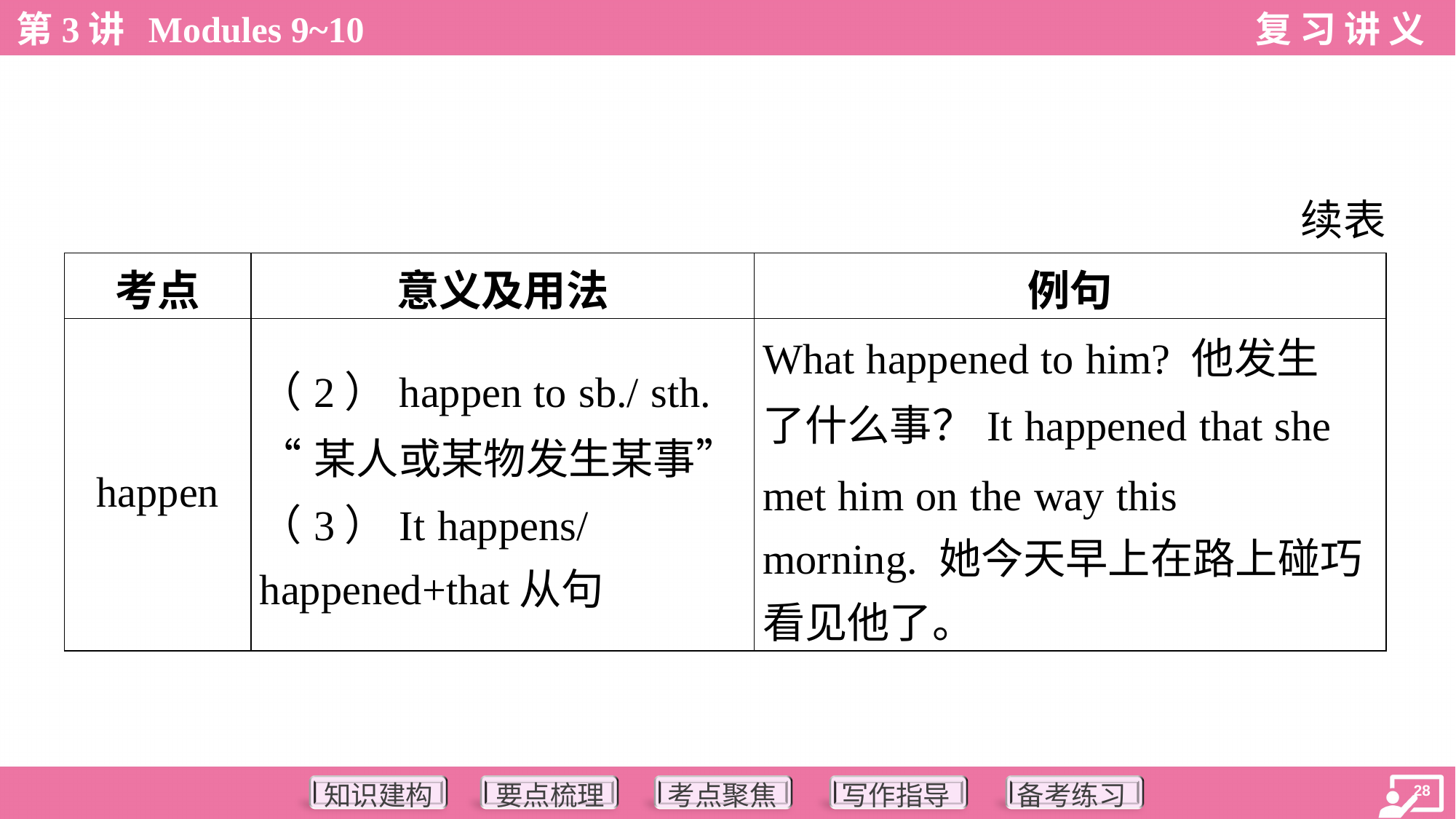

续表
| 考点 | 意义及用法 | 例句 |
| --- | --- | --- |
| happen | （2）happen to sb./ sth. “某人或某物发生某事” （3）It happens/ happened+that从句 | What happened to him? 他发生 了什么事？It happened that she met him on the way this morning. 她今天早上在路上碰巧 看见他了。 |